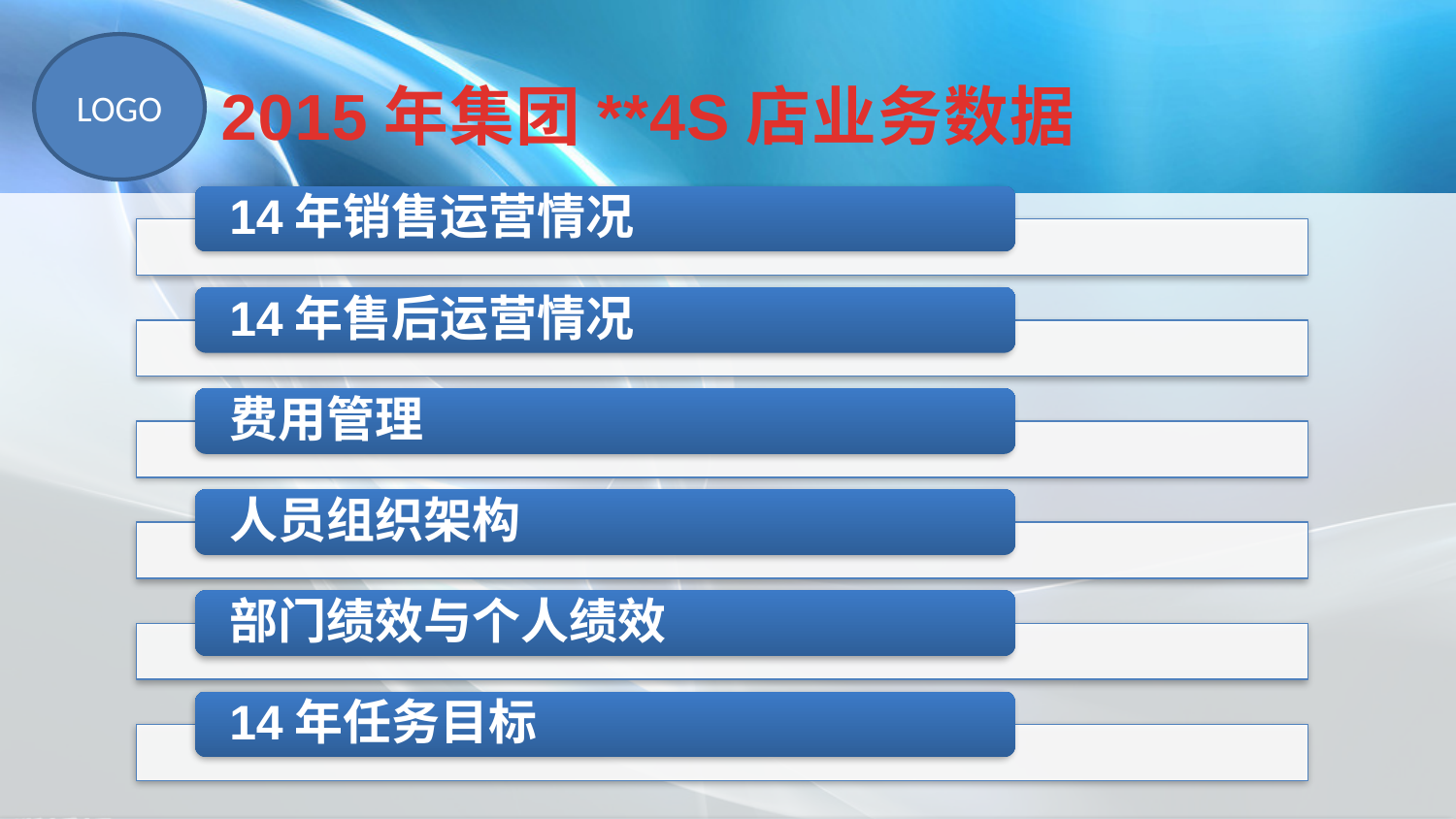

2015年集团**4S店业务数据
14年销售运营情况
14年售后运营情况
费用管理
人员组织架构
部门绩效与个人绩效
14年任务目标